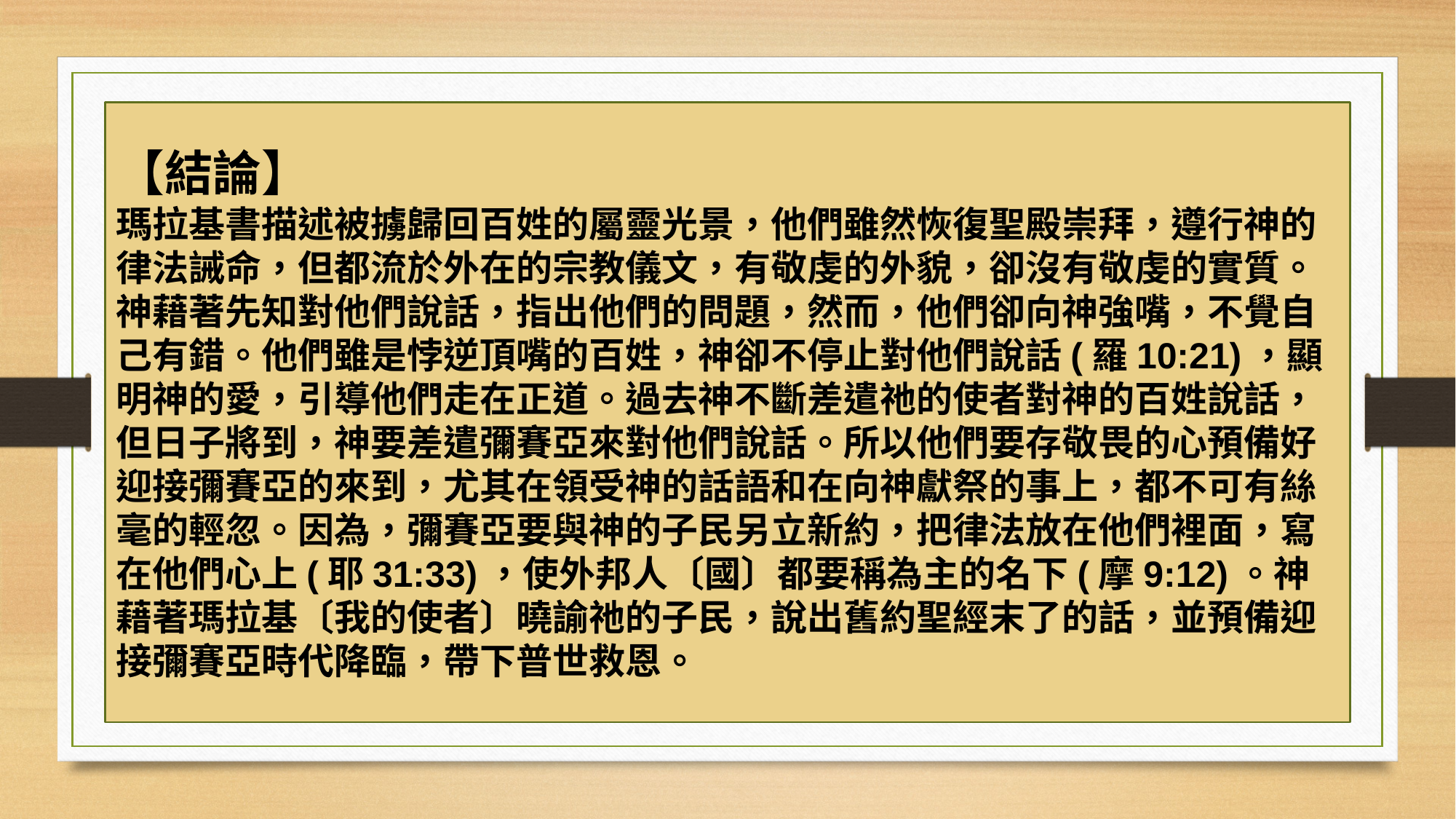

【結論】
瑪拉基書描述被擄歸回百姓的屬靈光景，他們雖然恢復聖殿崇拜，遵行神的律法誡命，但都流於外在的宗教儀文，有敬虔的外貌，卻沒有敬虔的實質。神藉著先知對他們說話，指出他們的問題，然而，他們卻向神強嘴，不覺自己有錯。他們雖是悖逆頂嘴的百姓，神卻不停止對他們說話(羅10:21)，顯明神的愛，引導他們走在正道。過去神不斷差遣祂的使者對神的百姓說話，但日子將到，神要差遣彌賽亞來對他們說話。所以他們要存敬畏的心預備好迎接彌賽亞的來到，尤其在領受神的話語和在向神獻祭的事上，都不可有絲毫的輕忽。因為，彌賽亞要與神的子民另立新約，把律法放在他們裡面，寫在他們心上(耶31:33)，使外邦人〔國〕都要稱為主的名下(摩9:12)。神藉著瑪拉基〔我的使者〕曉諭祂的子民，說出舊約聖經末了的話，並預備迎接彌賽亞時代降臨，帶下普世救恩。
#